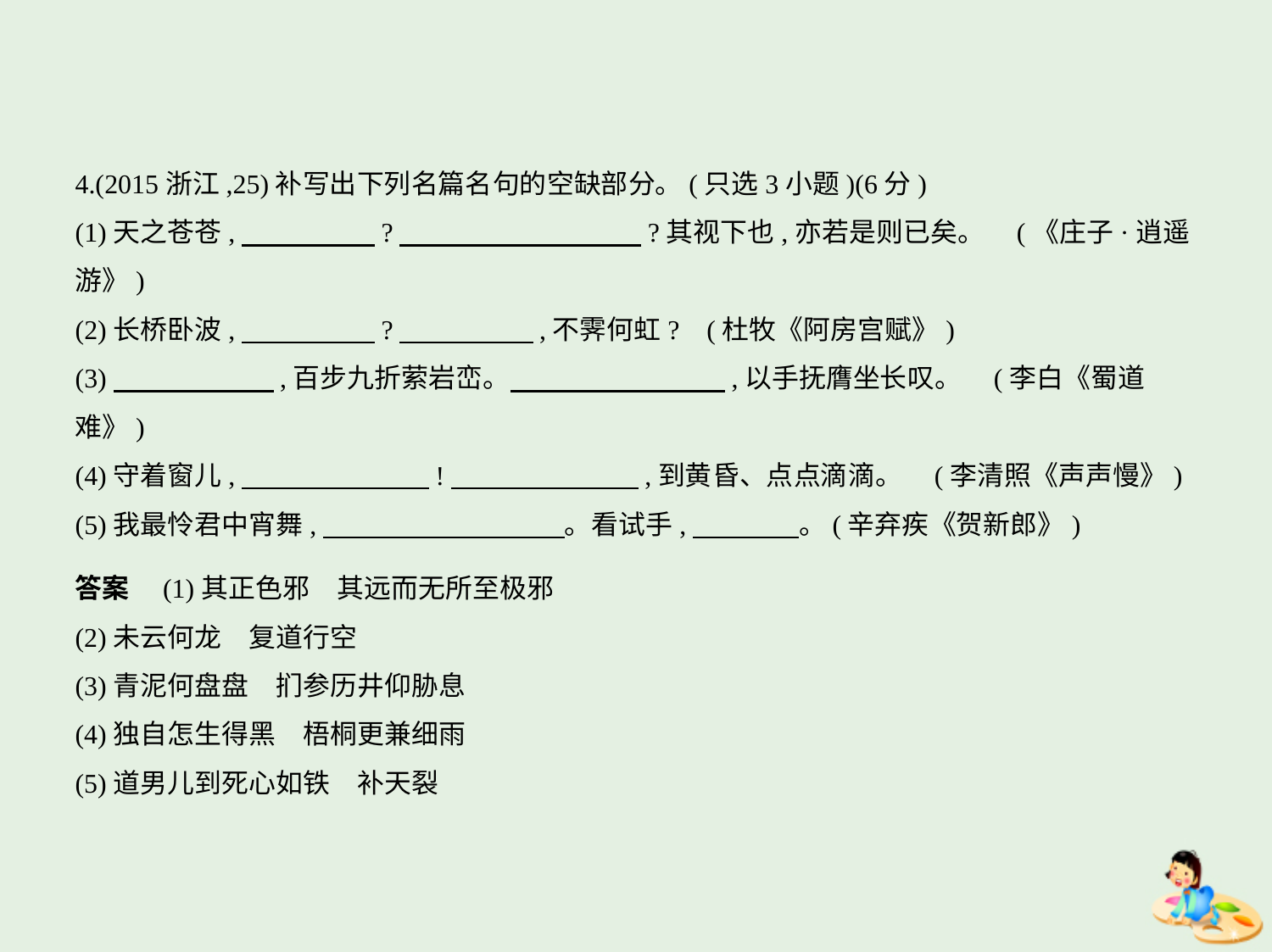

4.(2015浙江,25)补写出下列名篇名句的空缺部分。(只选3小题)(6分)
(1)天之苍苍,　　　　    ?　　　　　　　　    ?其视下也,亦若是则已矣。 (《庄子·逍遥
游》)
(2)长桥卧波,　　　　    ?　　　　    ,不霁何虹? (杜牧《阿房宫赋》)
(3)　　　　　    ,百步九折萦岩峦。　　　　　　　    ,以手抚膺坐长叹。 (李白《蜀道
难》)
(4)守着窗儿,　　　　　　    !　　　　　　    ,到黄昏、点点滴滴。 (李清照《声声慢》)
(5)我最怜君中宵舞,　　　　　　　　    。看试手,　　　    。(辛弃疾《贺新郎》)
答案　(1)其正色邪　其远而无所至极邪
(2)未云何龙　复道行空
(3)青泥何盘盘　扪参历井仰胁息
(4)独自怎生得黑　梧桐更兼细雨
(5)道男儿到死心如铁　补天裂